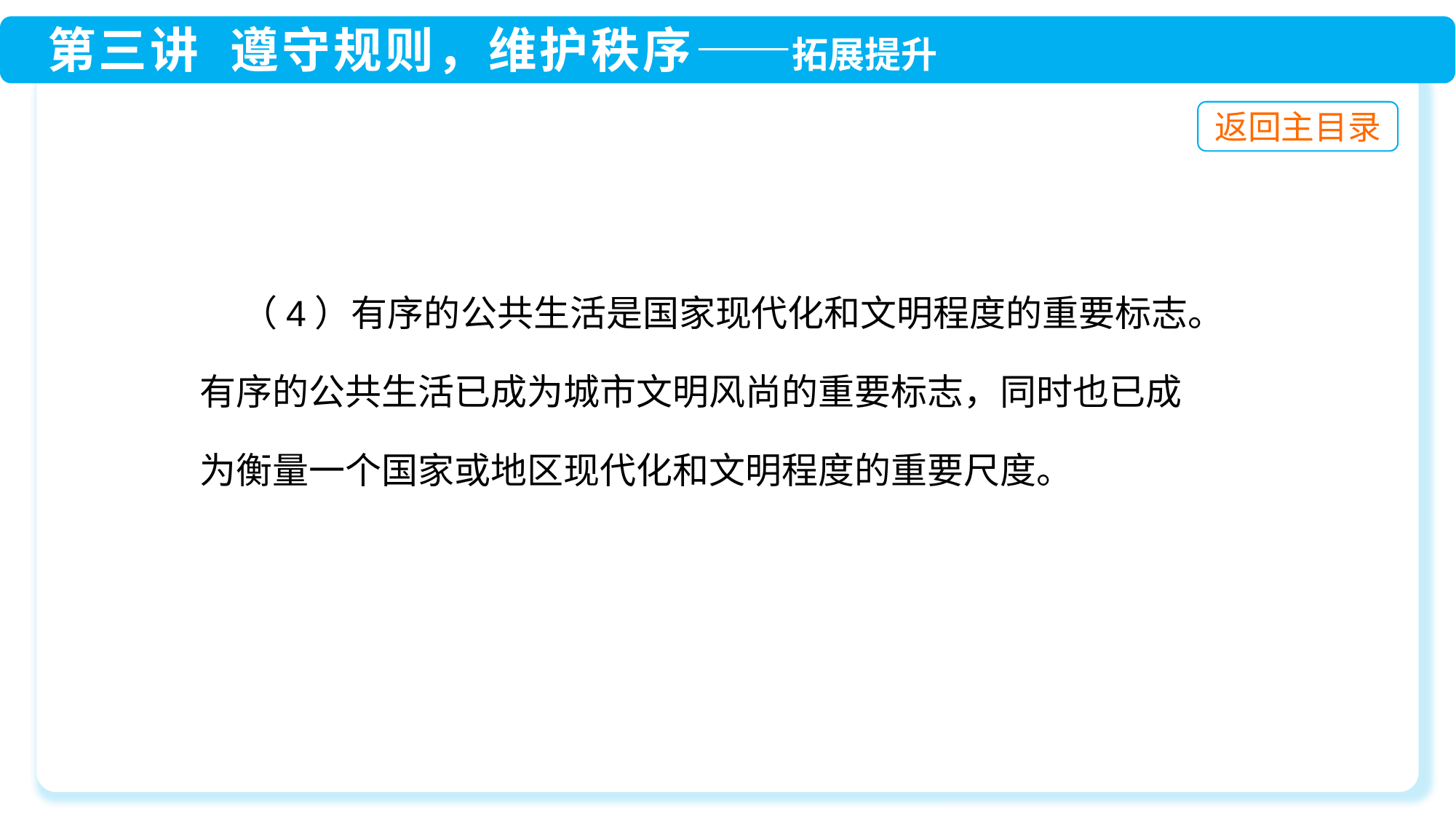

（4）有序的公共生活是国家现代化和文明程度的重要标志。有序的公共生活已成为城市文明风尚的重要标志，同时也已成为衡量一个国家或地区现代化和文明程度的重要尺度。